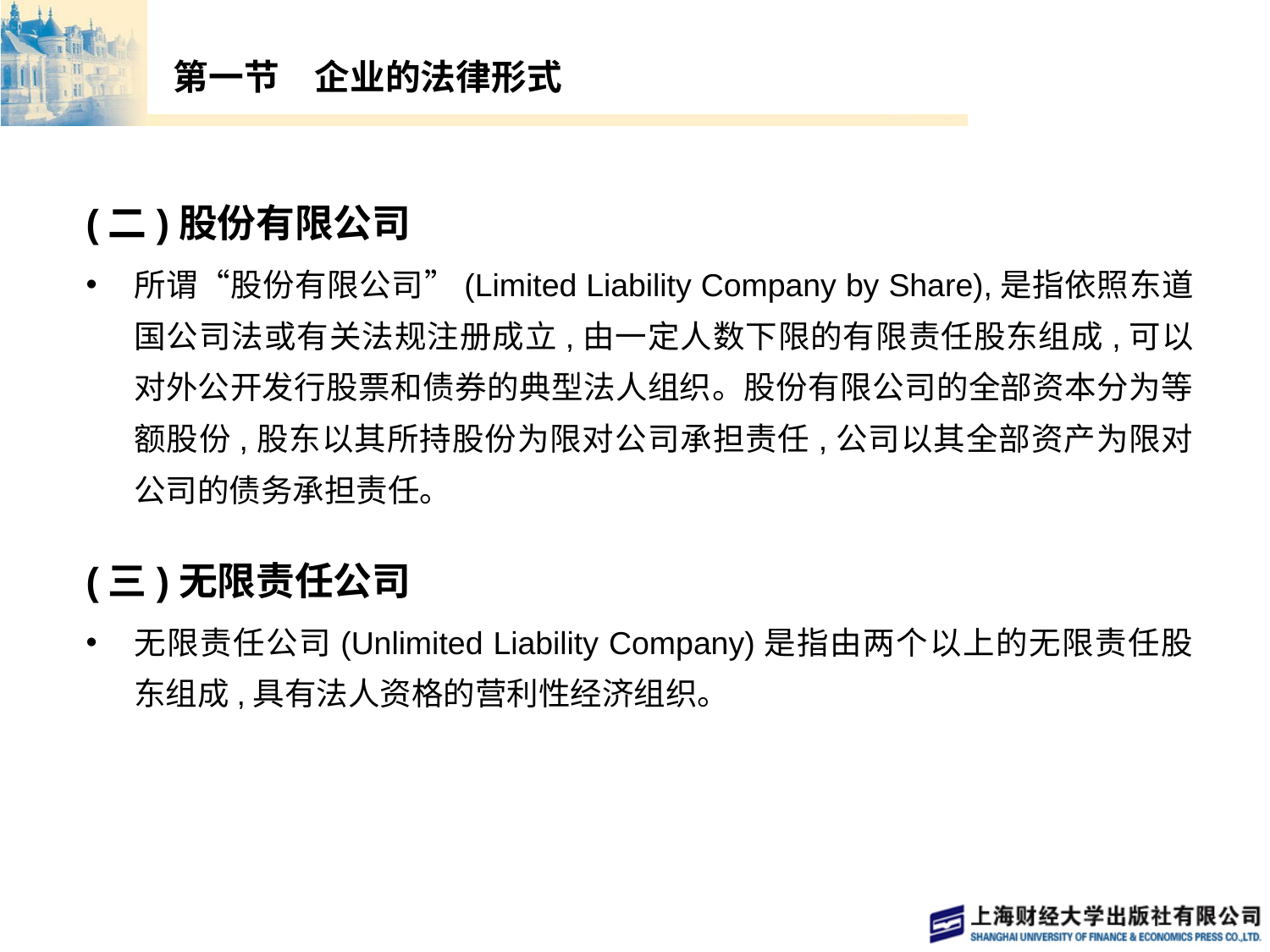

# 第一节　企业的法律形式
(二)股份有限公司
所谓“股份有限公司”(Limited Liability Company by Share),是指依照东道国公司法或有关法规注册成立,由一定人数下限的有限责任股东组成,可以对外公开发行股票和债券的典型法人组织。股份有限公司的全部资本分为等额股份,股东以其所持股份为限对公司承担责任,公司以其全部资产为限对公司的债务承担责任。
(三)无限责任公司
无限责任公司(Unlimited Liability Company)是指由两个以上的无限责任股东组成,具有法人资格的营利性经济组织。